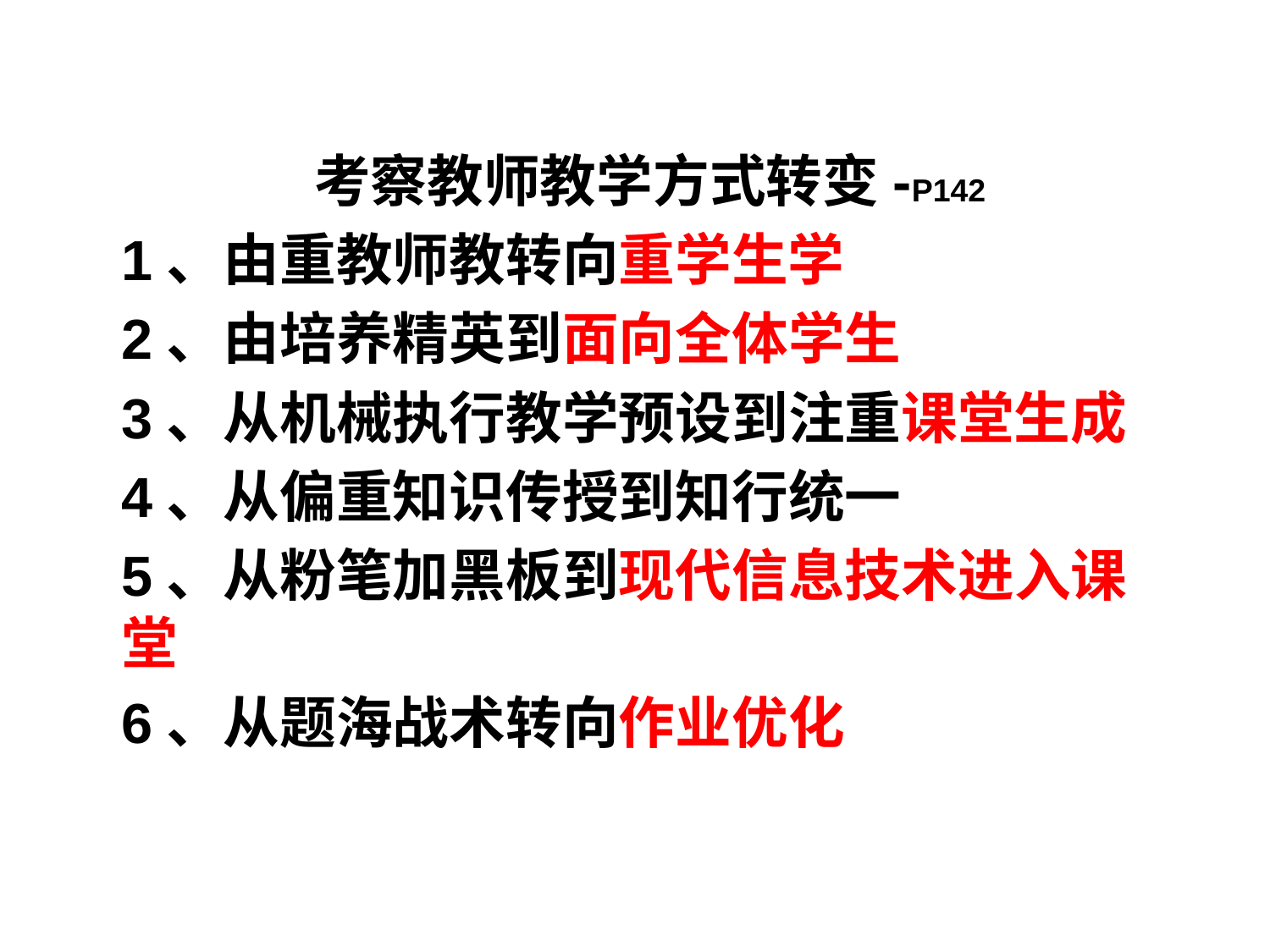

考察教师教学方式转变-P142
1、由重教师教转向重学生学
2、由培养精英到面向全体学生
3、从机械执行教学预设到注重课堂生成
4、从偏重知识传授到知行统一
5、从粉笔加黑板到现代信息技术进入课堂
6、从题海战术转向作业优化